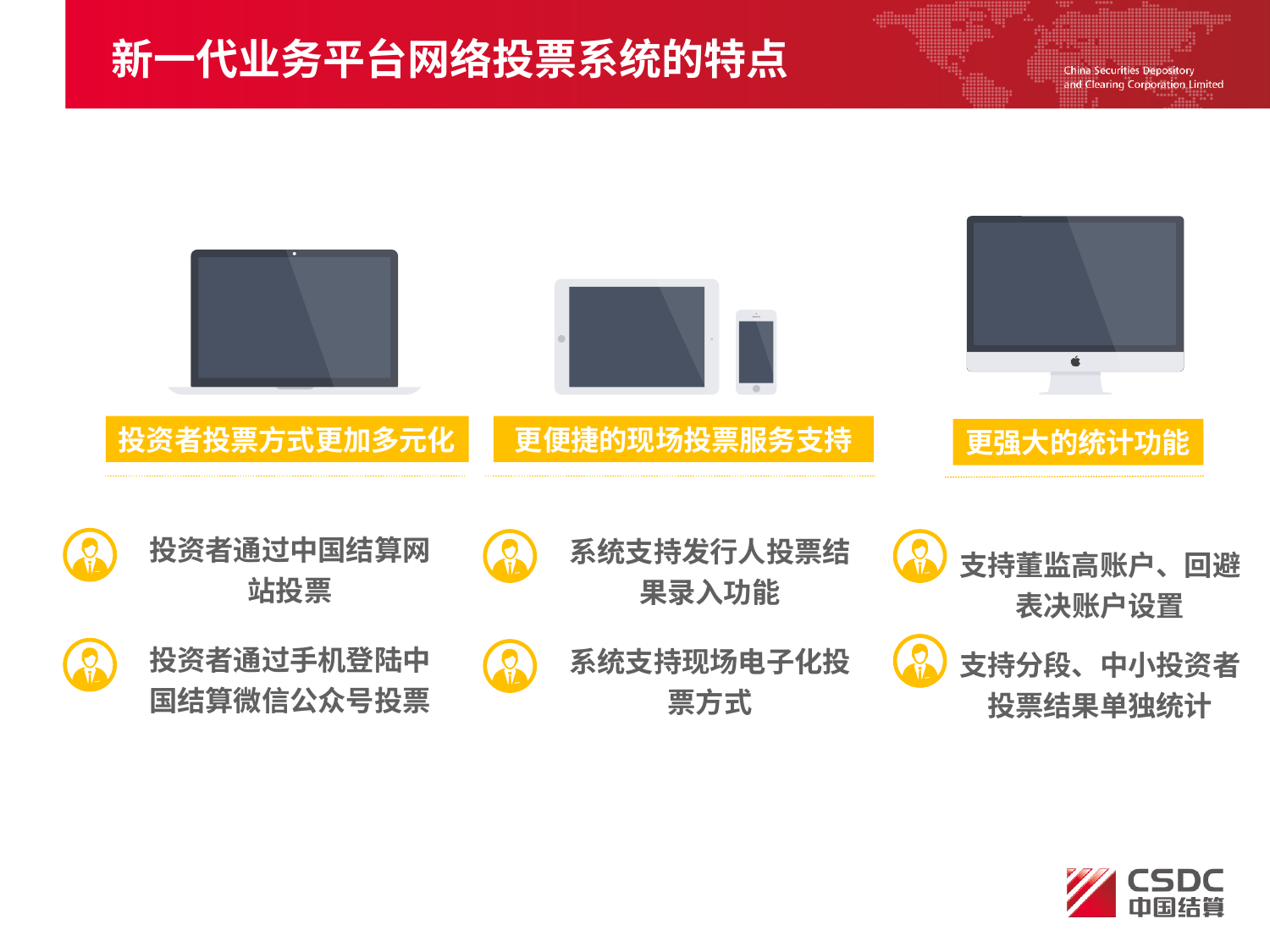

新一代业务平台网络投票系统的特点

投资者投票方式更加多元化
更便捷的现场投票服务支持
更强大的统计功能
投资者通过中国结算网站投票
系统支持发行人投票结果录入功能

支持董监高账户、回避表决账户设置
投资者通过手机登陆中国结算微信公众号投票

系统支持现场电子化投票方式
支持分段、中小投资者投票结果单独统计

98,530
43,890
81,680